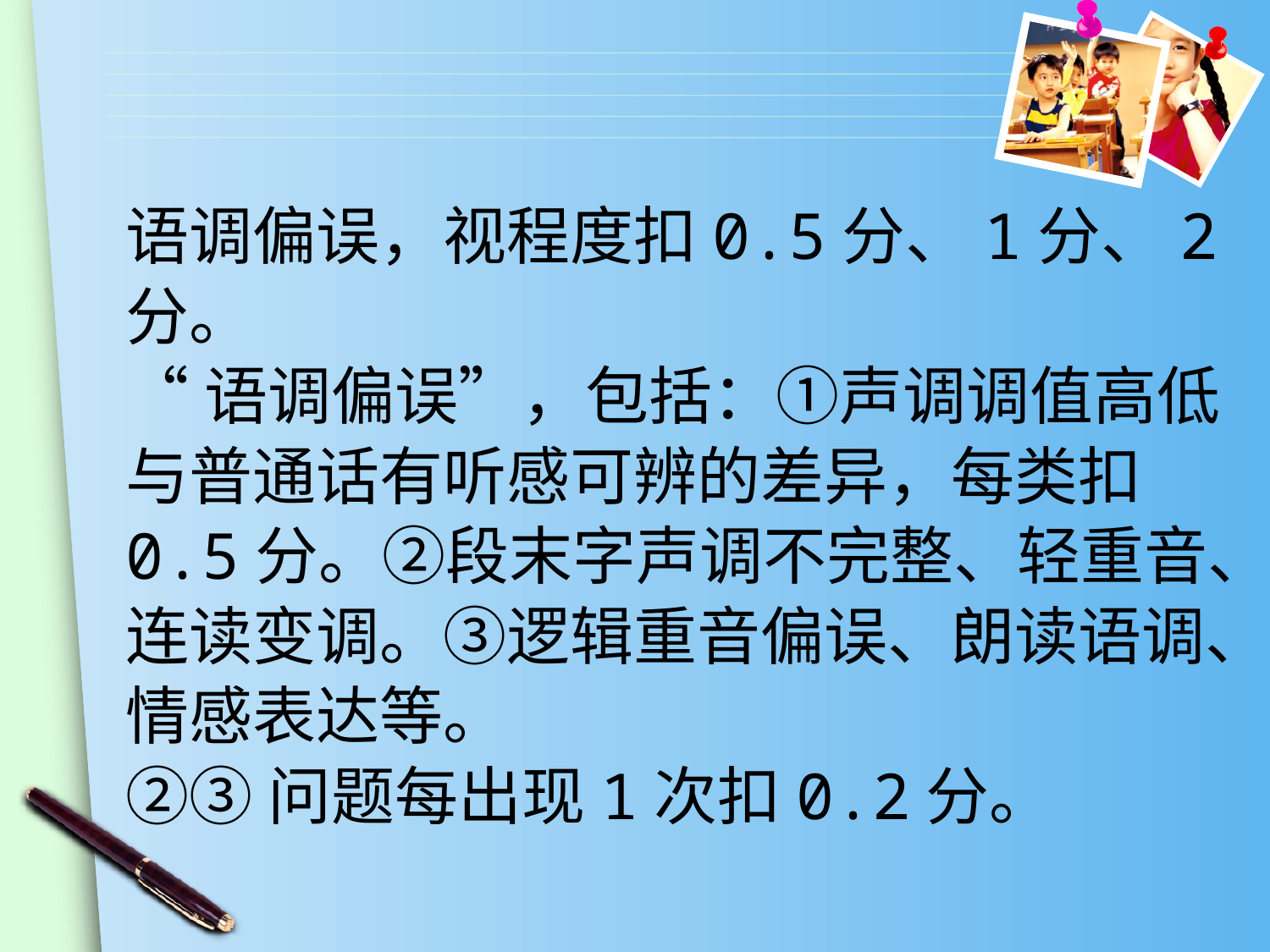

语调偏误，视程度扣0.5分、1分、2分。
“语调偏误”，包括：①声调调值高低与普通话有听感可辨的差异，每类扣0.5分。②段末字声调不完整、轻重音、连读变调。③逻辑重音偏误、朗读语调、情感表达等。
②③问题每出现1次扣0.2分。